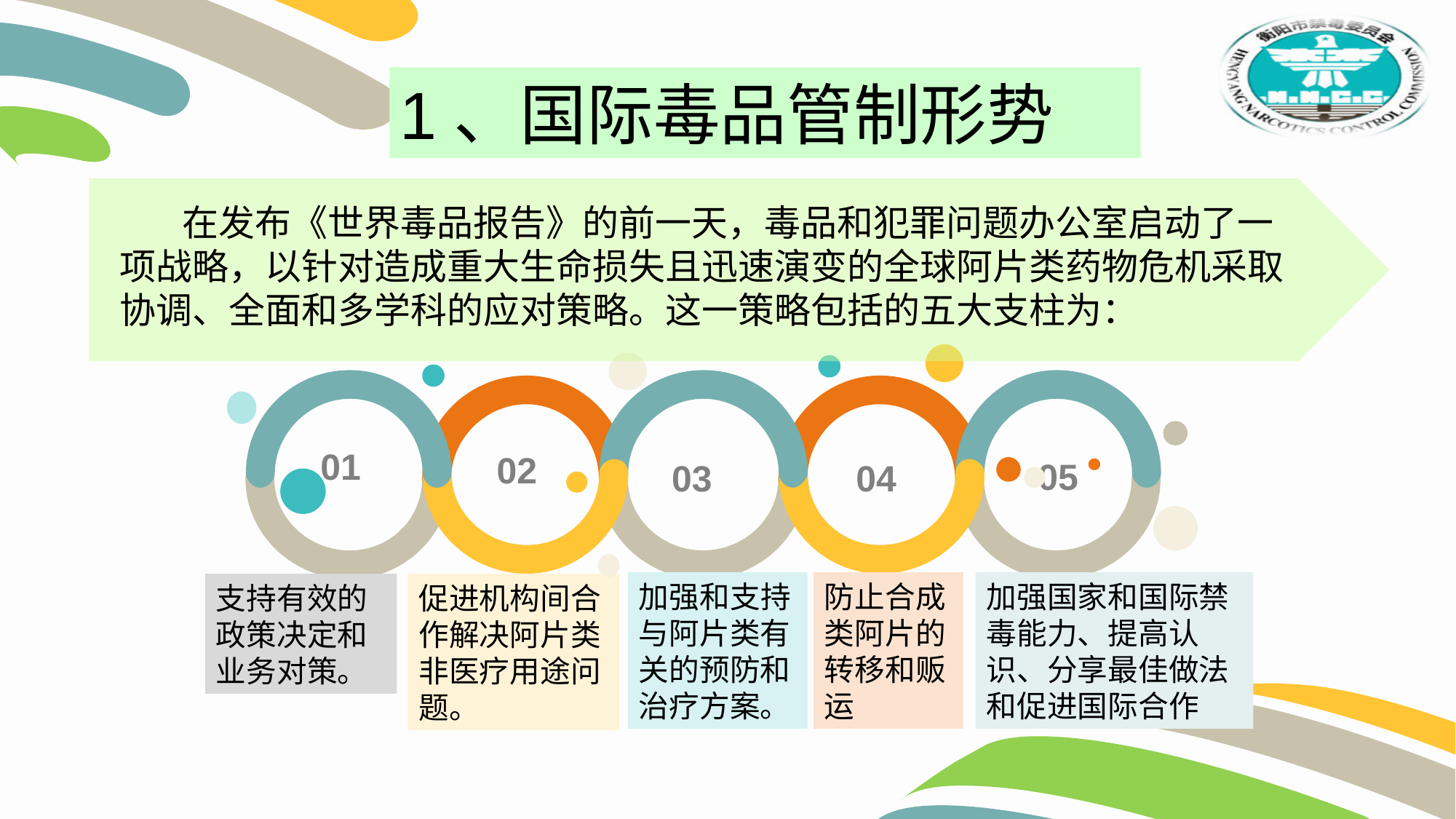

1、国际毒品管制形势

         在发布《世界毒品报告》的前一天，毒品和犯罪问题办公室启动了一项战略，以针对造成重大生命损失且迅速演变的全球阿片类药物危机采取协调、全面和多学科的应对策略。这一策略包括的五大支柱为：

01
02
05
04
03

加强和支持与阿片类有关的预防和治疗方案。
防止合成类阿片的转移和贩运
加强国家和国际禁毒能力、提高认识、分享最佳做法和促进国际合作
支持有效的政策决定和业务对策。
促进机构间合作解决阿片类非医疗用途问题。